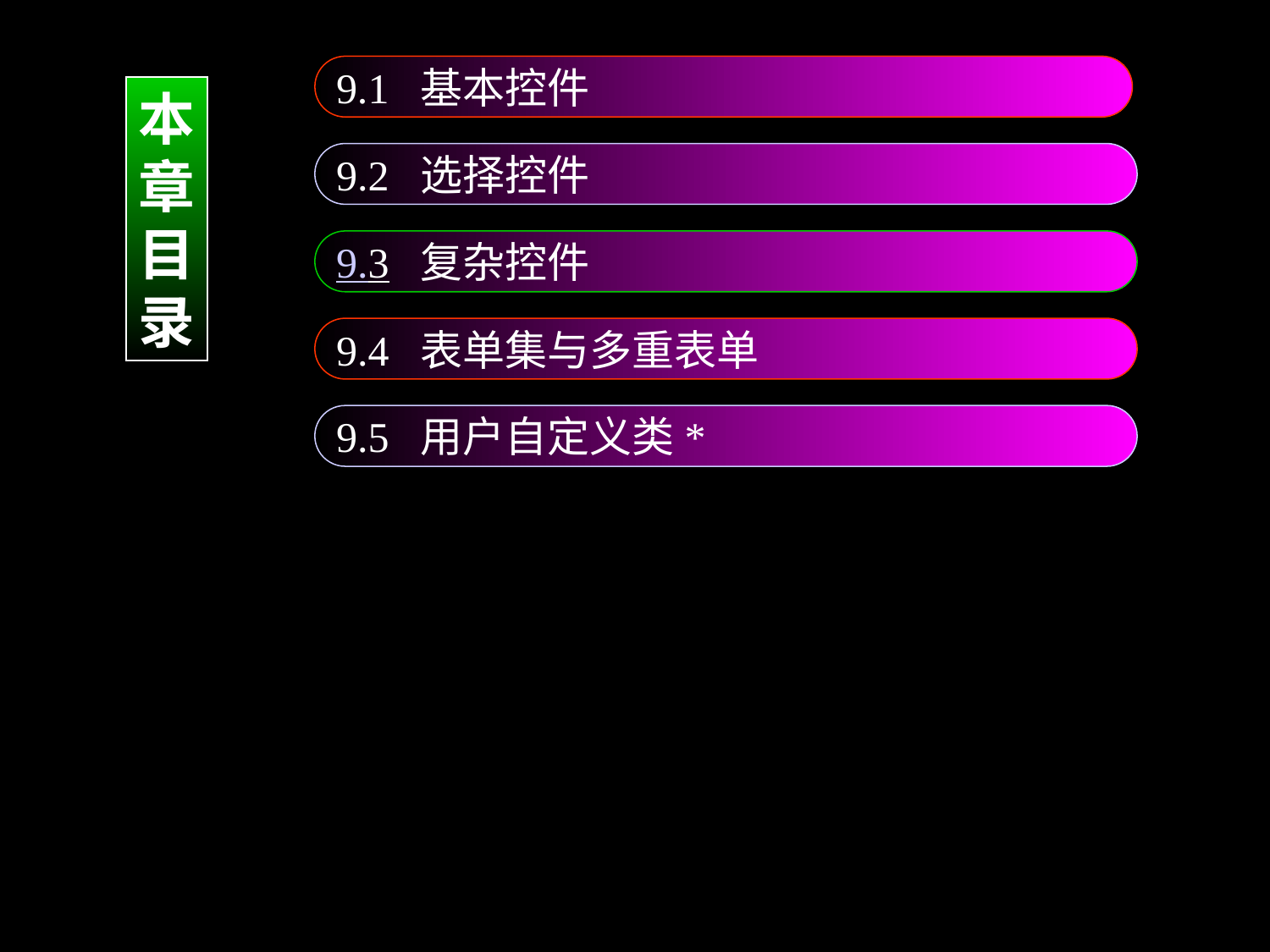

9.1  基本控件
本
章
目
录
9.2  选择控件
9.3  复杂控件
9.4  表单集与多重表单
9.5  用户自定义类*